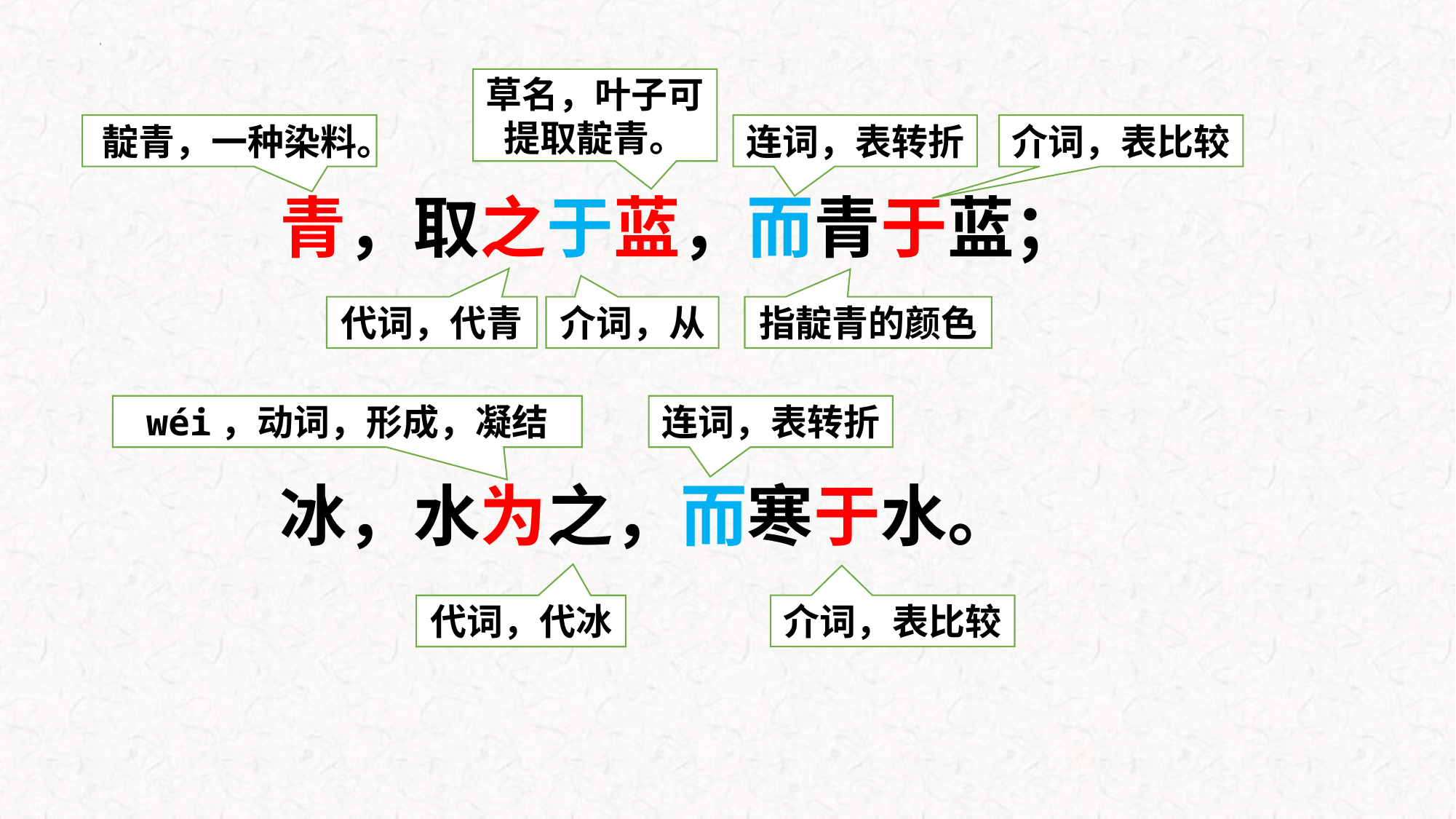

草名，叶子可提取靛青。
靛青，一种染料。
连词，表转折
介词，表比较
青，取之于蓝，而青于蓝；

冰，水为之，而寒于水。
代词，代青
介词，从
指靛青的颜色
wéi，动词，形成，凝结
连词，表转折
介词，表比较
代词，代冰